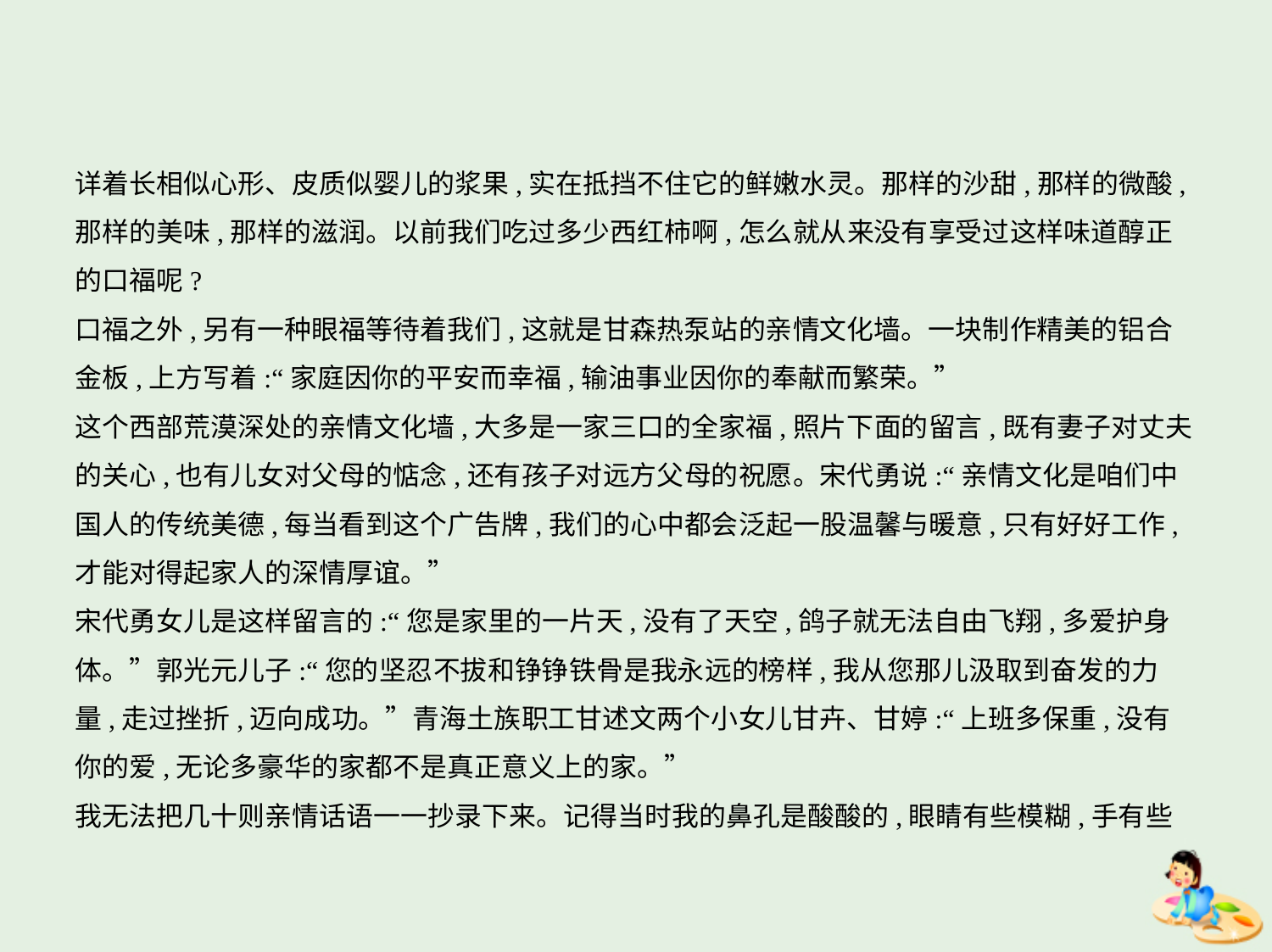

详着长相似心形、皮质似婴儿的浆果,实在抵挡不住它的鲜嫩水灵。那样的沙甜,那样的微酸,
那样的美味,那样的滋润。以前我们吃过多少西红柿啊,怎么就从来没有享受过这样味道醇正
的口福呢?
口福之外,另有一种眼福等待着我们,这就是甘森热泵站的亲情文化墙。一块制作精美的铝合
金板,上方写着:“家庭因你的平安而幸福,输油事业因你的奉献而繁荣。”
这个西部荒漠深处的亲情文化墙,大多是一家三口的全家福,照片下面的留言,既有妻子对丈夫
的关心,也有儿女对父母的惦念,还有孩子对远方父母的祝愿。宋代勇说:“亲情文化是咱们中
国人的传统美德,每当看到这个广告牌,我们的心中都会泛起一股温馨与暖意,只有好好工作,
才能对得起家人的深情厚谊。”
宋代勇女儿是这样留言的:“您是家里的一片天,没有了天空,鸽子就无法自由飞翔,多爱护身
体。”郭光元儿子:“您的坚忍不拔和铮铮铁骨是我永远的榜样,我从您那儿汲取到奋发的力
量,走过挫折,迈向成功。”青海土族职工甘述文两个小女儿甘卉、甘婷:“上班多保重,没有
你的爱,无论多豪华的家都不是真正意义上的家。”
我无法把几十则亲情话语一一抄录下来。记得当时我的鼻孔是酸酸的,眼睛有些模糊,手有些